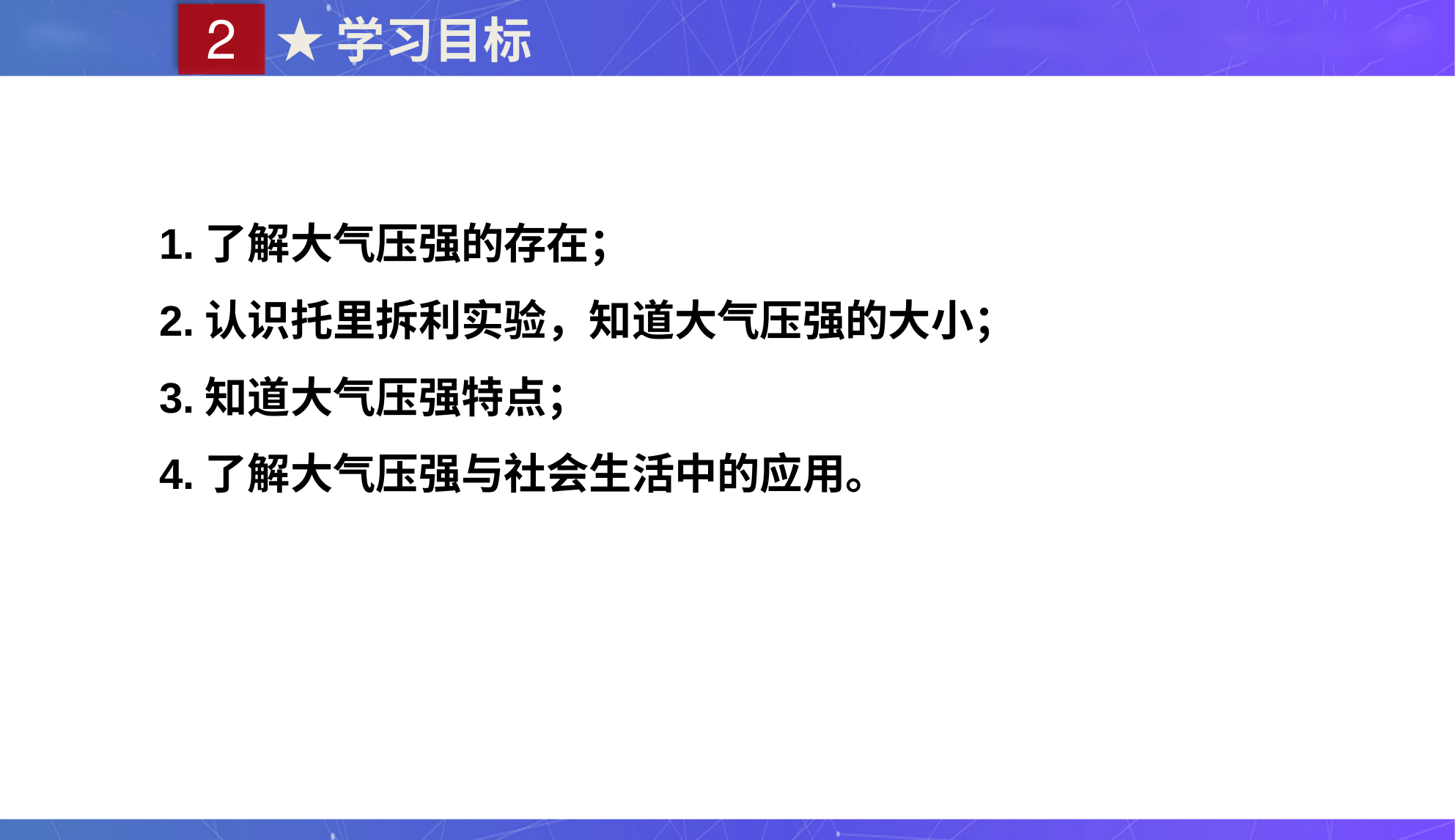

2
★学习目标
1.了解大气压强的存在；
2.认识托里拆利实验，知道大气压强的大小；
3.知道大气压强特点；
4.了解大气压强与社会生活中的应用。